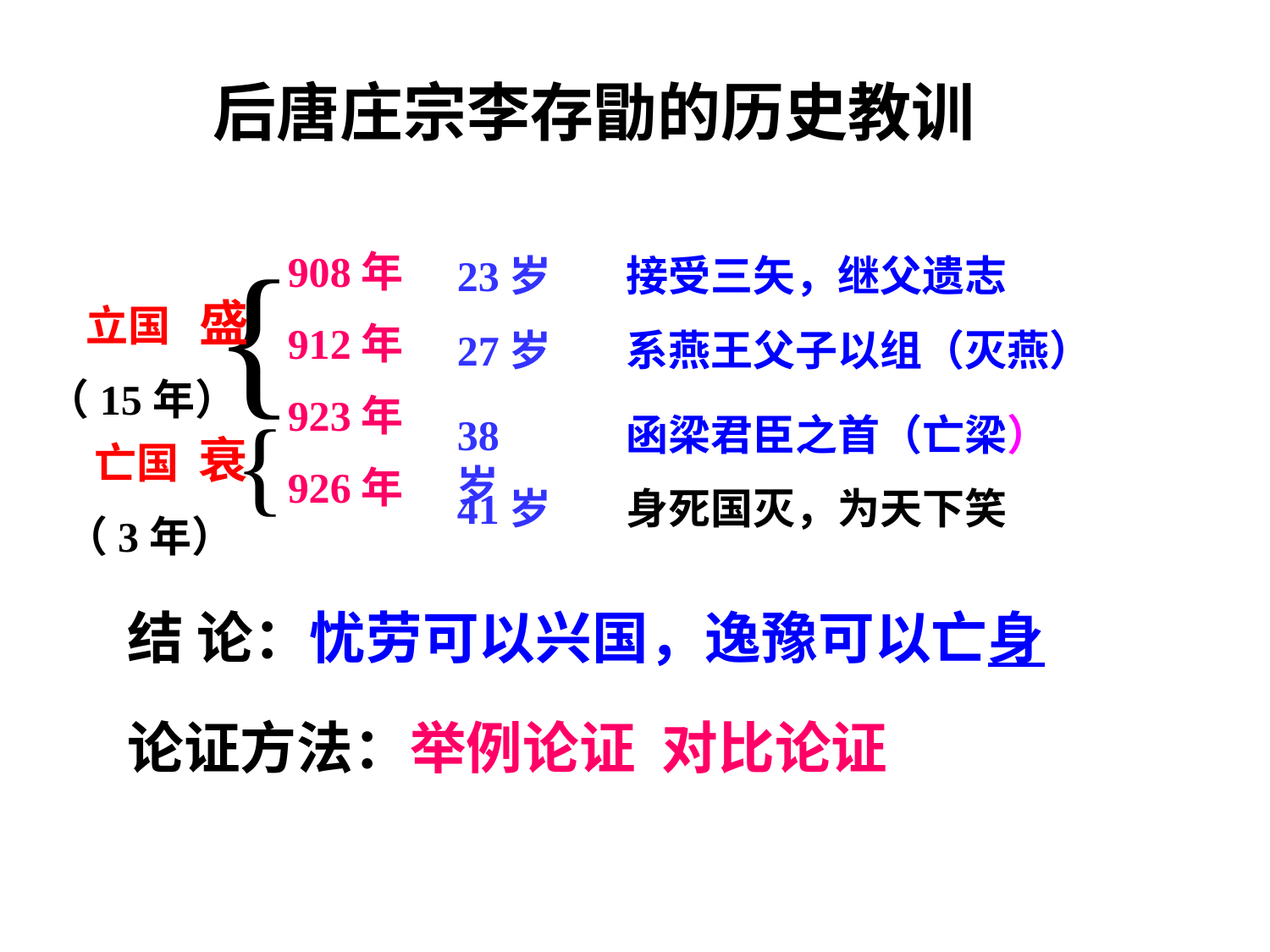

后唐庄宗李存勖的历史教训

908年
912年
923年
926年
{
23岁
接受三矢，继父遗志
   立国   盛
（15年）
27岁
系燕王父子以组（灭燕）
{
38岁
函梁君臣之首（亡梁）
  亡国  衰
（3年）
41岁
身死国灭，为天下笑
结 论：忧劳可以兴国，逸豫可以亡身
论证方法：举例论证  对比论证